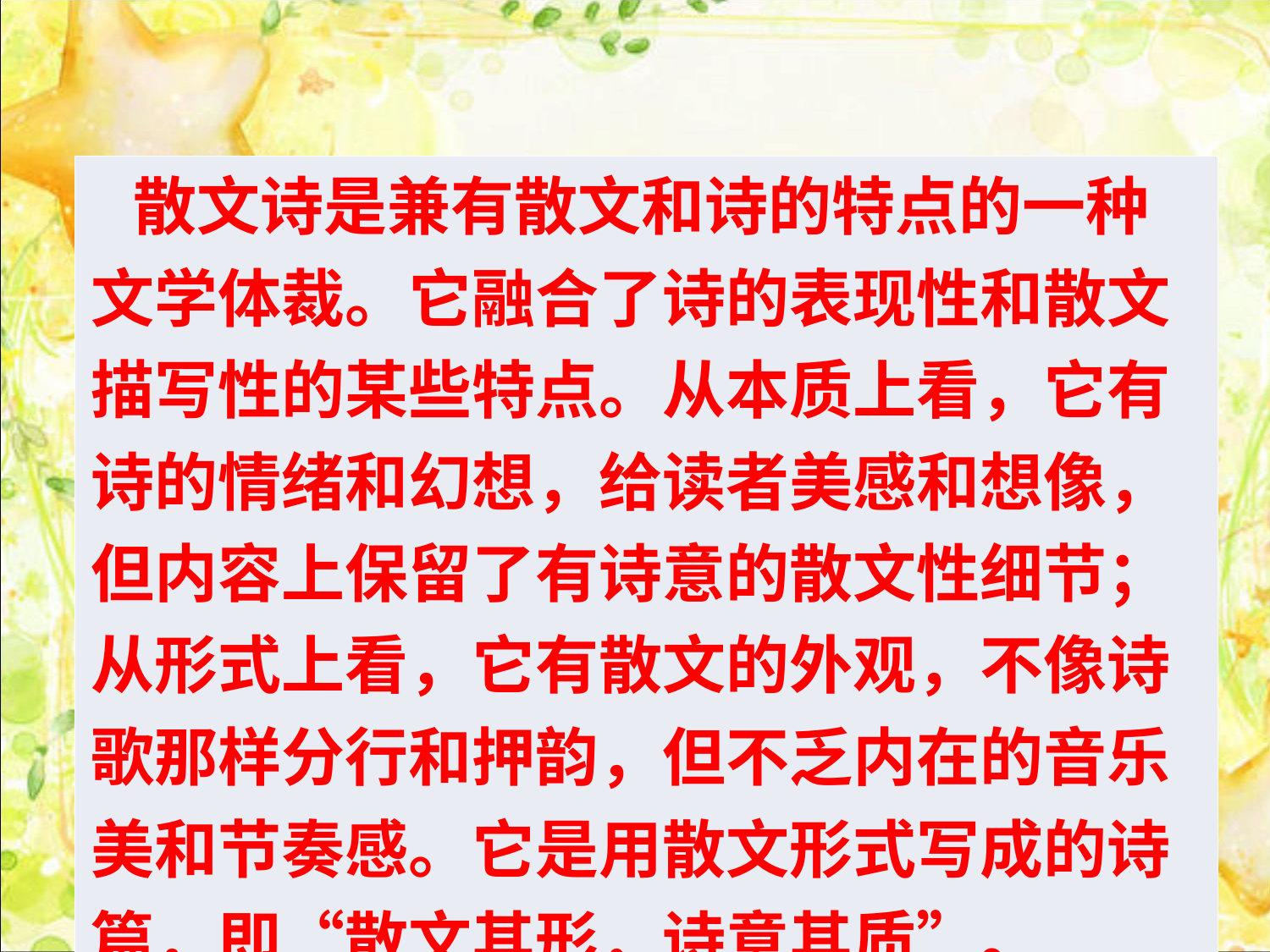

| 散文诗是兼有散文和诗的特点的一种文学体裁。它融合了诗的表现性和散文描写性的某些特点。从本质上看，它有诗的情绪和幻想，给读者美感和想像，但内容上保留了有诗意的散文性细节；从形式上看，它有散文的外观，不像诗歌那样分行和押韵，但不乏内在的音乐美和节奏感。它是用散文形式写成的诗篇，即“散文其形，诗意其质”。 |
| --- |